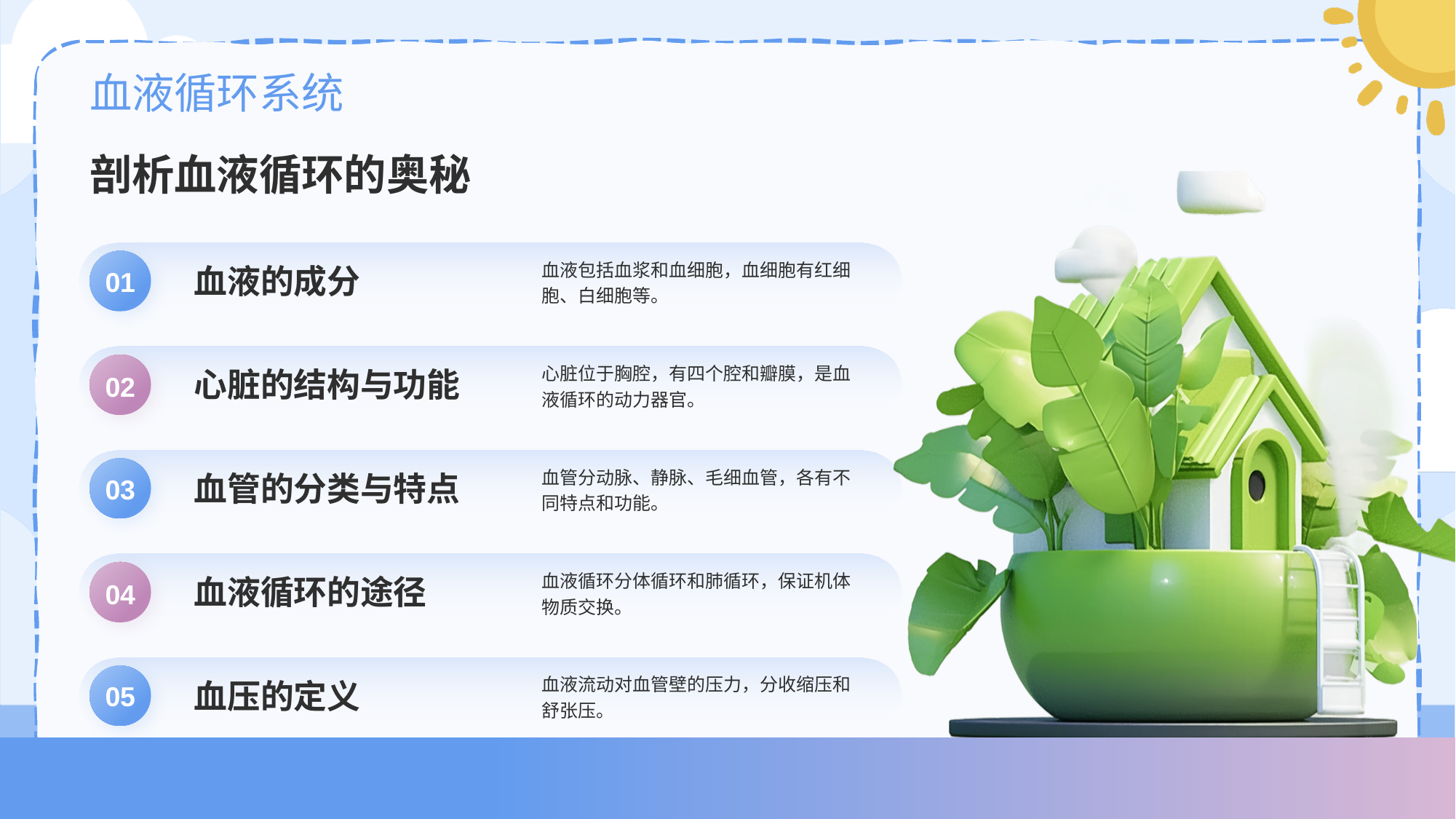

# 血液循环系统
剖析血液循环的奥秘

血液的成分
血液包括血浆和血细胞，血细胞有红细胞、白细胞等。
01

心脏的结构与功能
心脏位于胸腔，有四个腔和瓣膜，是血液循环的动力器官。
02

血管的分类与特点
血管分动脉、静脉、毛细血管，各有不同特点和功能。
03

血液循环的途径
血液循环分体循环和肺循环，保证机体物质交换。
04

血压的定义
血液流动对血管壁的压力，分收缩压和舒张压。
05